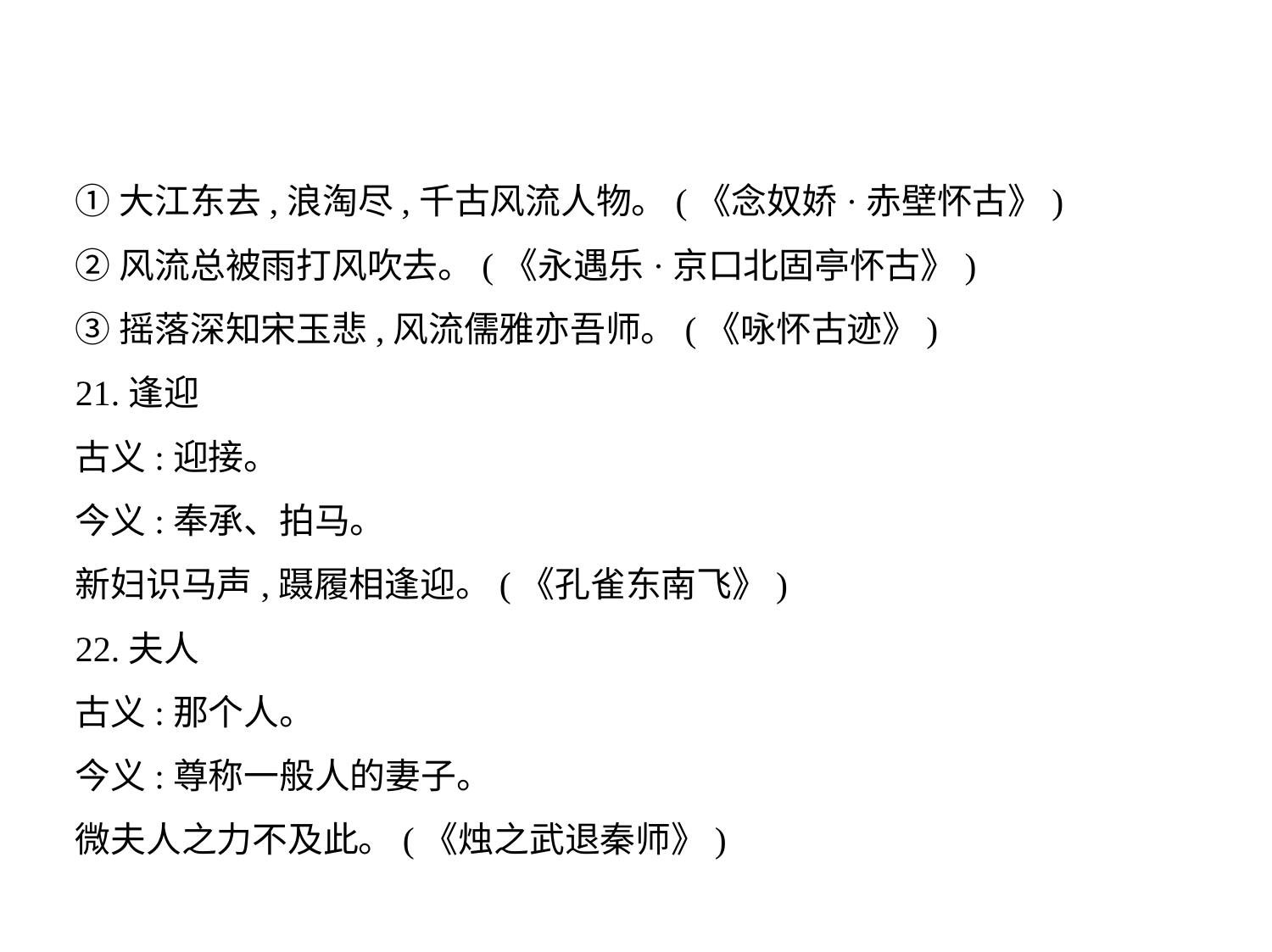

①大江东去,浪淘尽,千古风流人物。(《念奴娇·赤壁怀古》)
②风流总被雨打风吹去。(《永遇乐·京口北固亭怀古》)
③摇落深知宋玉悲,风流儒雅亦吾师。(《咏怀古迹》)
21.逢迎
古义:迎接。
今义:奉承、拍马。
新妇识马声,蹑履相逢迎。(《孔雀东南飞》)
22.夫人
古义:那个人。
今义:尊称一般人的妻子。
微夫人之力不及此。(《烛之武退秦师》)